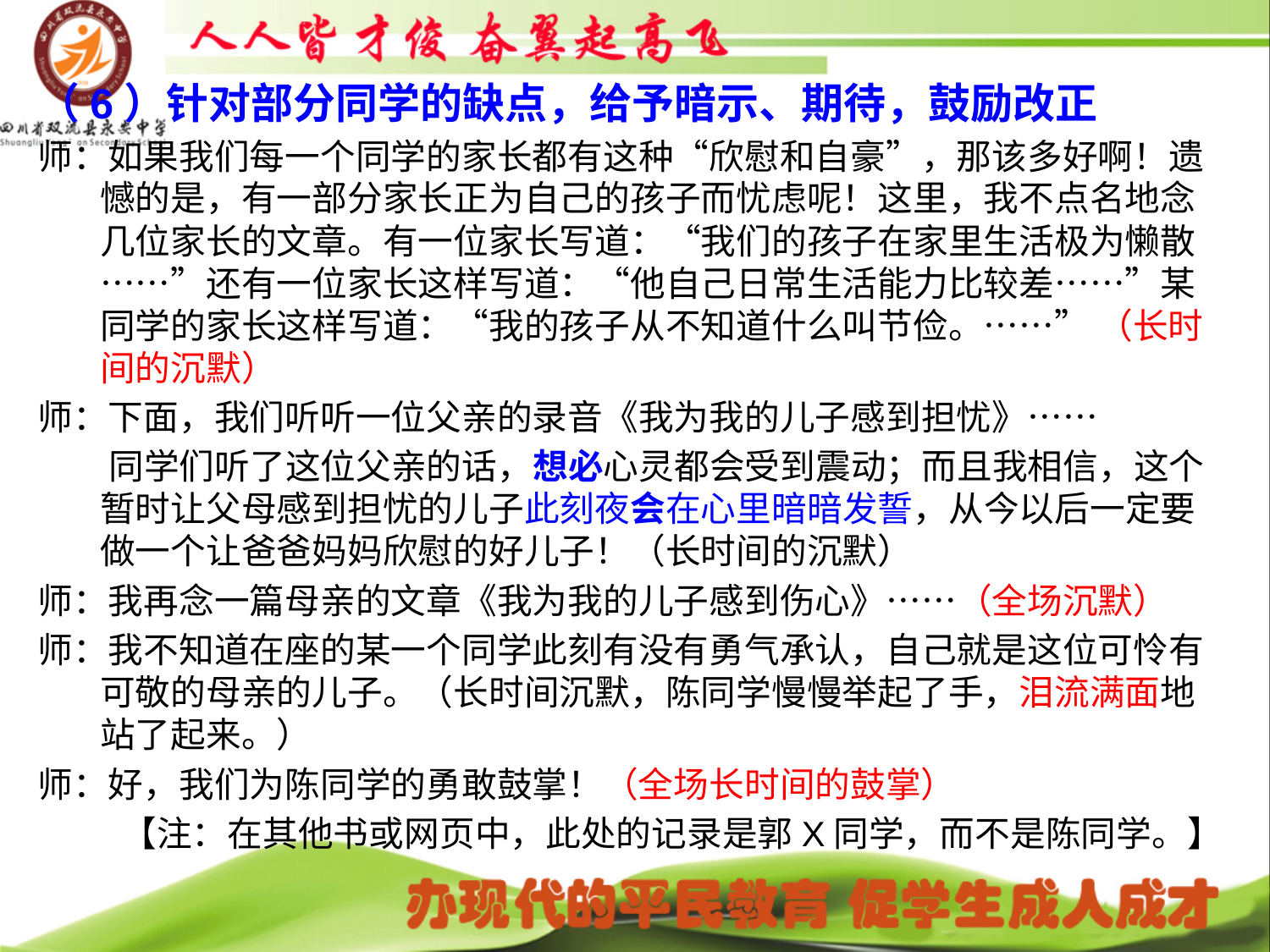

# （6）针对部分同学的缺点，给予暗示、期待，鼓励改正
师：如果我们每一个同学的家长都有这种“欣慰和自豪”，那该多好啊！遗憾的是，有一部分家长正为自己的孩子而忧虑呢！这里，我不点名地念几位家长的文章。有一位家长写道：“我们的孩子在家里生活极为懒散 ……”还有一位家长这样写道：“他自己日常生活能力比较差……”某同学的家长这样写道：“我的孩子从不知道什么叫节俭。……” （长时间的沉默）
师：下面，我们听听一位父亲的录音《我为我的儿子感到担忧》……
        同学们听了这位父亲的话，想必心灵都会受到震动；而且我相信，这个暂时让父母感到担忧的儿子此刻夜会在心里暗暗发誓，从今以后一定要做一个让爸爸妈妈欣慰的好儿子！（长时间的沉默）
师：我再念一篇母亲的文章《我为我的儿子感到伤心》……（全场沉默）
师：我不知道在座的某一个同学此刻有没有勇气承认，自己就是这位可怜有可敬的母亲的儿子。（长时间沉默，陈同学慢慢举起了手，泪流满面地站了起来。）
师：好，我们为陈同学的勇敢鼓掌！（全场长时间的鼓掌）
【注：在其他书或网页中，此处的记录是郭X同学，而不是陈同学。】